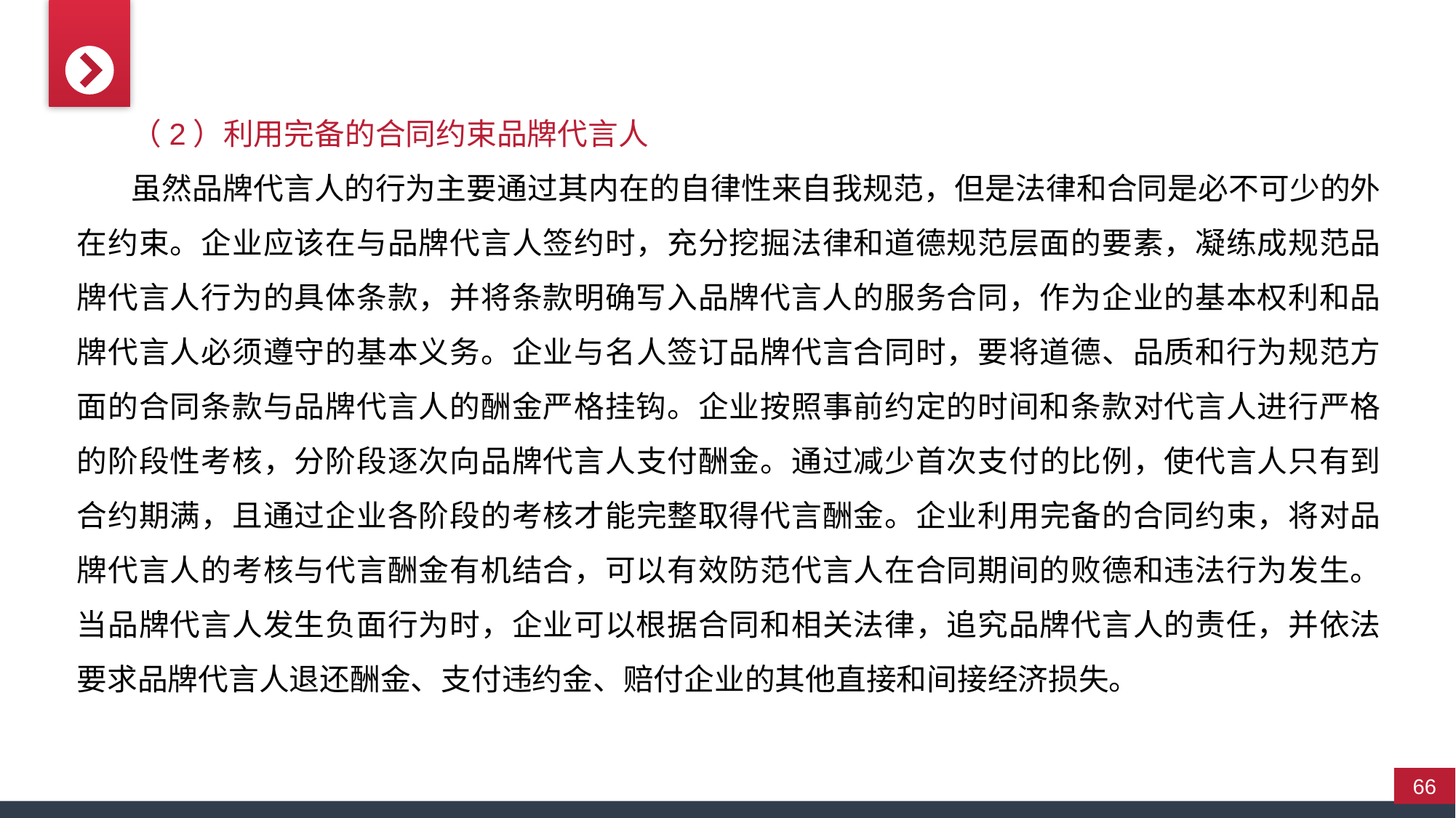

（2）利用完备的合同约束品牌代言人
虽然品牌代言人的行为主要通过其内在的自律性来自我规范，但是法律和合同是必不可少的外在约束。企业应该在与品牌代言人签约时，充分挖掘法律和道德规范层面的要素，凝练成规范品牌代言人行为的具体条款，并将条款明确写入品牌代言人的服务合同，作为企业的基本权利和品牌代言人必须遵守的基本义务。企业与名人签订品牌代言合同时，要将道德、品质和行为规范方面的合同条款与品牌代言人的酬金严格挂钩。企业按照事前约定的时间和条款对代言人进行严格的阶段性考核，分阶段逐次向品牌代言人支付酬金。通过减少首次支付的比例，使代言人只有到合约期满，且通过企业各阶段的考核才能完整取得代言酬金。企业利用完备的合同约束，将对品牌代言人的考核与代言酬金有机结合，可以有效防范代言人在合同期间的败德和违法行为发生。当品牌代言人发生负面行为时，企业可以根据合同和相关法律，追究品牌代言人的责任，并依法要求品牌代言人退还酬金、支付违约金、赔付企业的其他直接和间接经济损失。